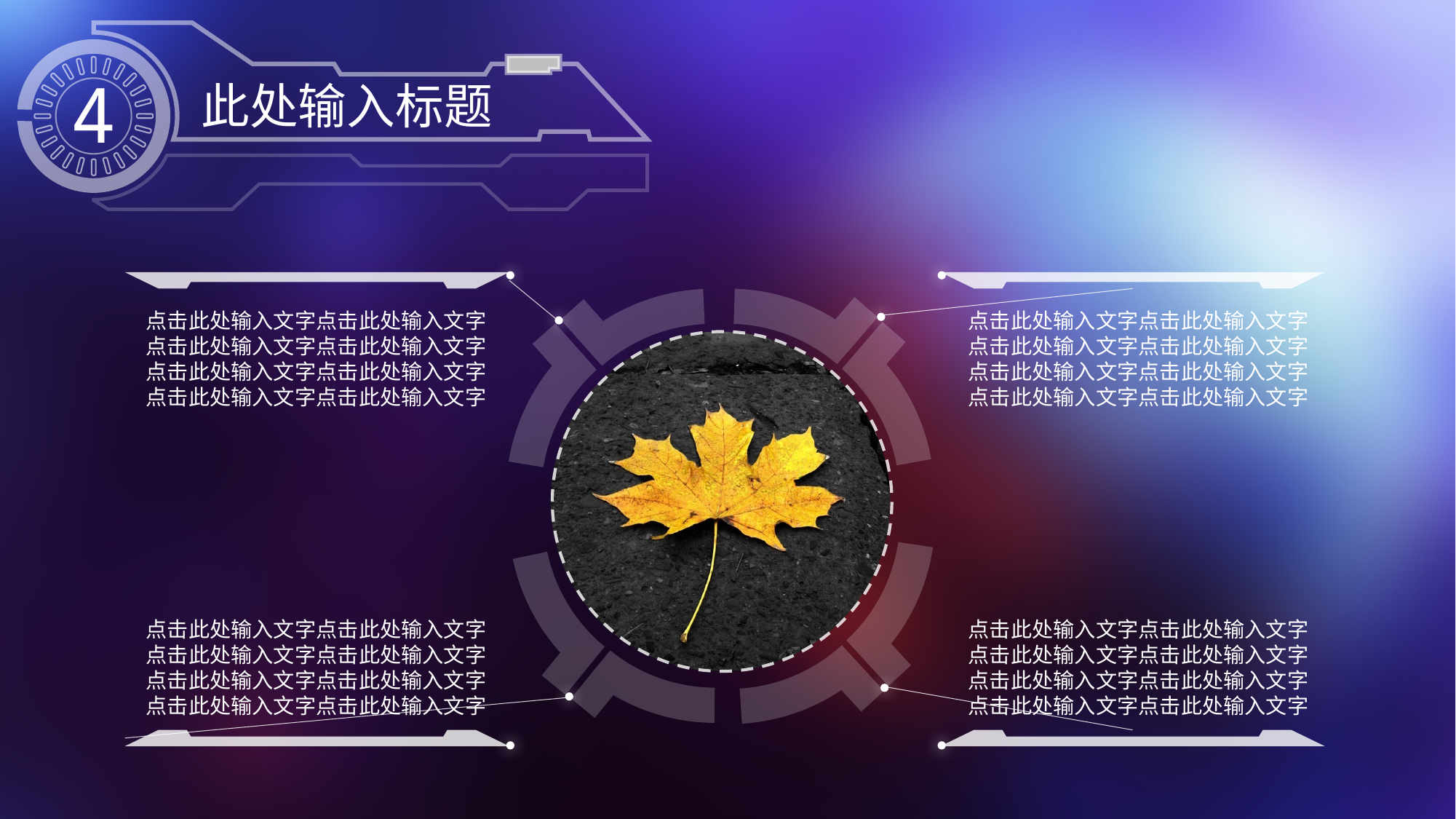

此处输入标题

4

点击此处输入文字点击此处输入文字
点击此处输入文字点击此处输入文字
点击此处输入文字点击此处输入文字
点击此处输入文字点击此处输入文字
点击此处输入文字点击此处输入文字
点击此处输入文字点击此处输入文字
点击此处输入文字点击此处输入文字
点击此处输入文字点击此处输入文字
点击此处输入文字点击此处输入文字
点击此处输入文字点击此处输入文字
点击此处输入文字点击此处输入文字
点击此处输入文字点击此处输入文字
点击此处输入文字点击此处输入文字
点击此处输入文字点击此处输入文字
点击此处输入文字点击此处输入文字
点击此处输入文字点击此处输入文字